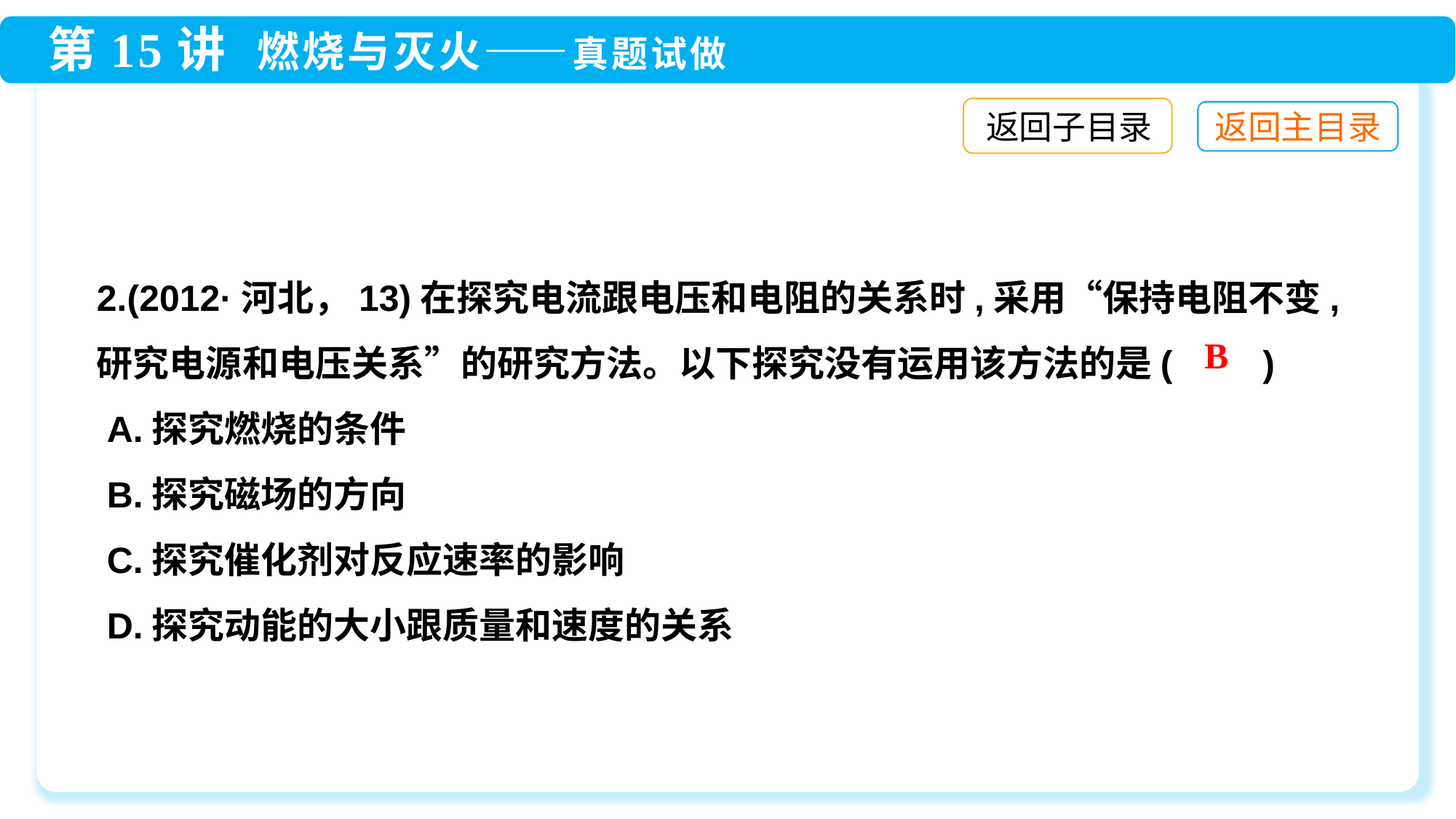

返回子目录

2.(2012·河北，13)在探究电流跟电压和电阻的关系时,采用“保持电阻不变,研究电源和电压关系”的研究方法。以下探究没有运用该方法的是(　　)
 A.探究燃烧的条件
 B.探究磁场的方向
 C.探究催化剂对反应速率的影响
 D.探究动能的大小跟质量和速度的关系
B